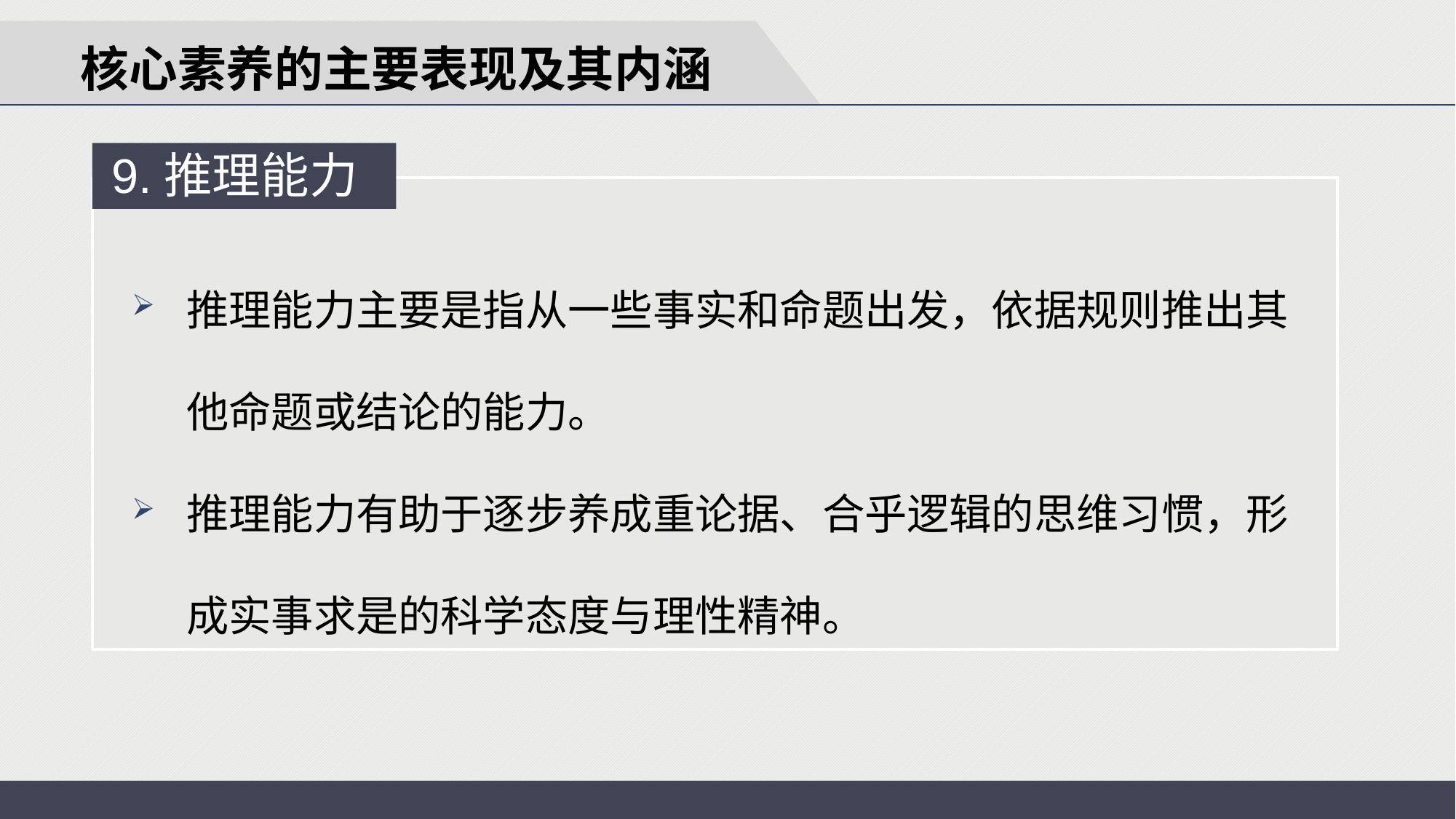

核心素养的主要表现及其内涵
9.推理能力

推理能力主要是指从一些事实和命题出发，依据规则推出其他命题或结论的能力。
推理能力有助于逐步养成重论据、合乎逻辑的思维习惯，形成实事求是的科学态度与理性精神。